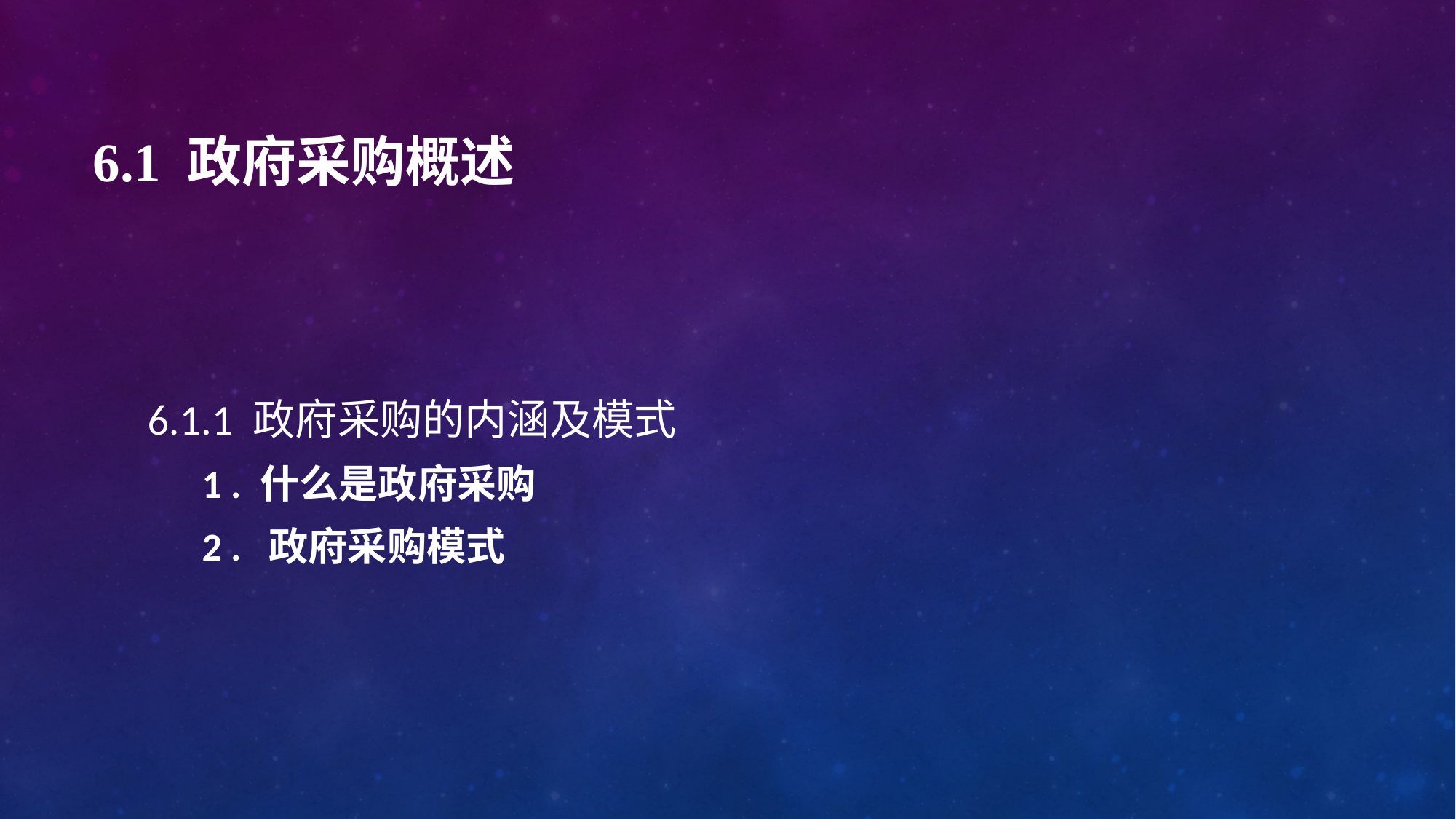

# 6.1 政府采购概述
6.1.1 政府采购的内涵及模式
1 . 什么是政府采购
2 .  政府采购模式